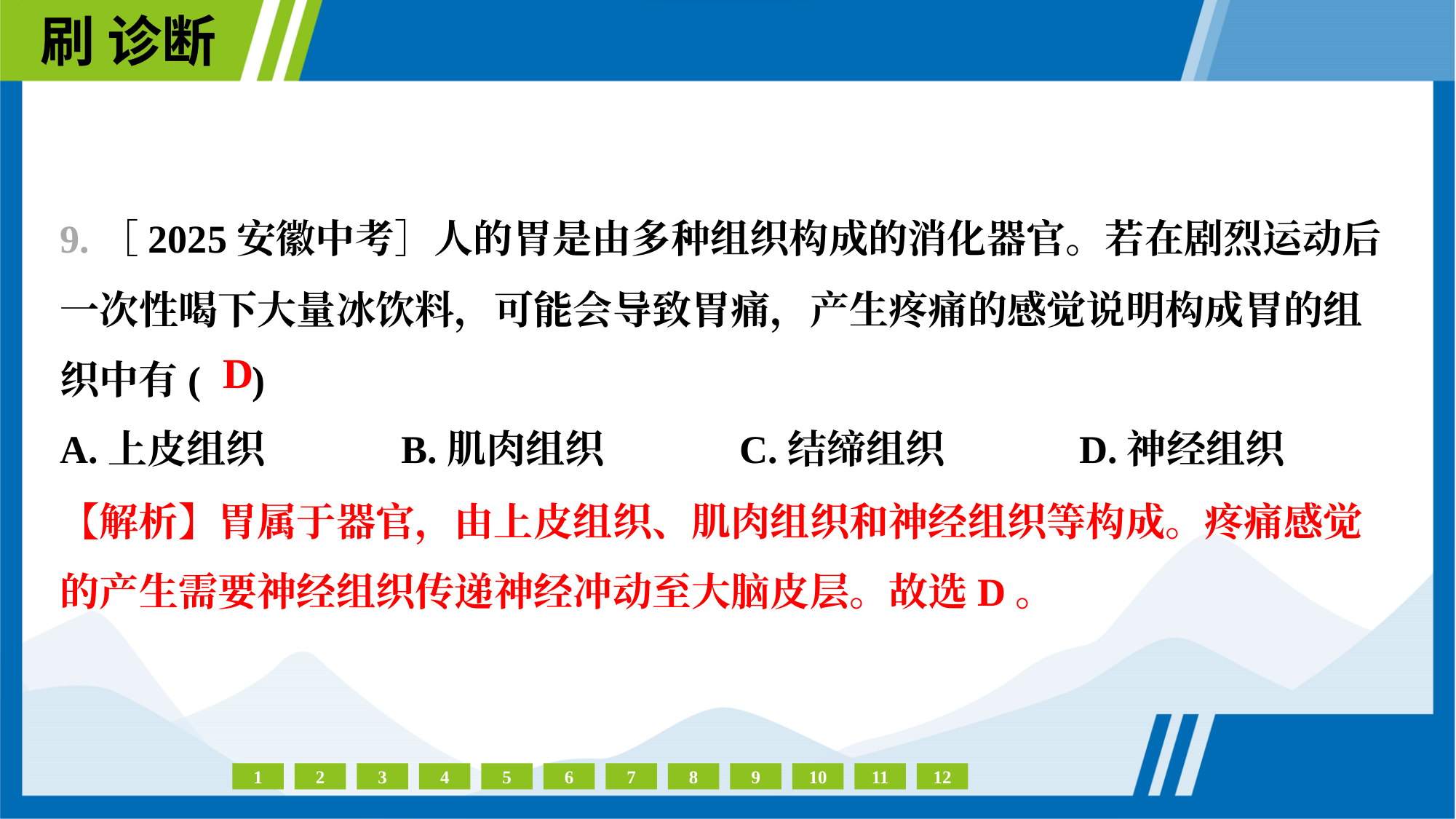

9.［2025安徽中考］人的胃是由多种组织构成的消化器官。若在剧烈运动后
一次性喝下大量冰饮料，可能会导致胃痛，产生疼痛的感觉说明构成胃的组
织中有(     )
D
A.上皮组织	B.肌肉组织	C.结缔组织	D.神经组织
【解析】胃属于器官，由上皮组织、肌肉组织和神经组织等构成。疼痛感觉
的产生需要神经组织传递神经冲动至大脑皮层。故选D。